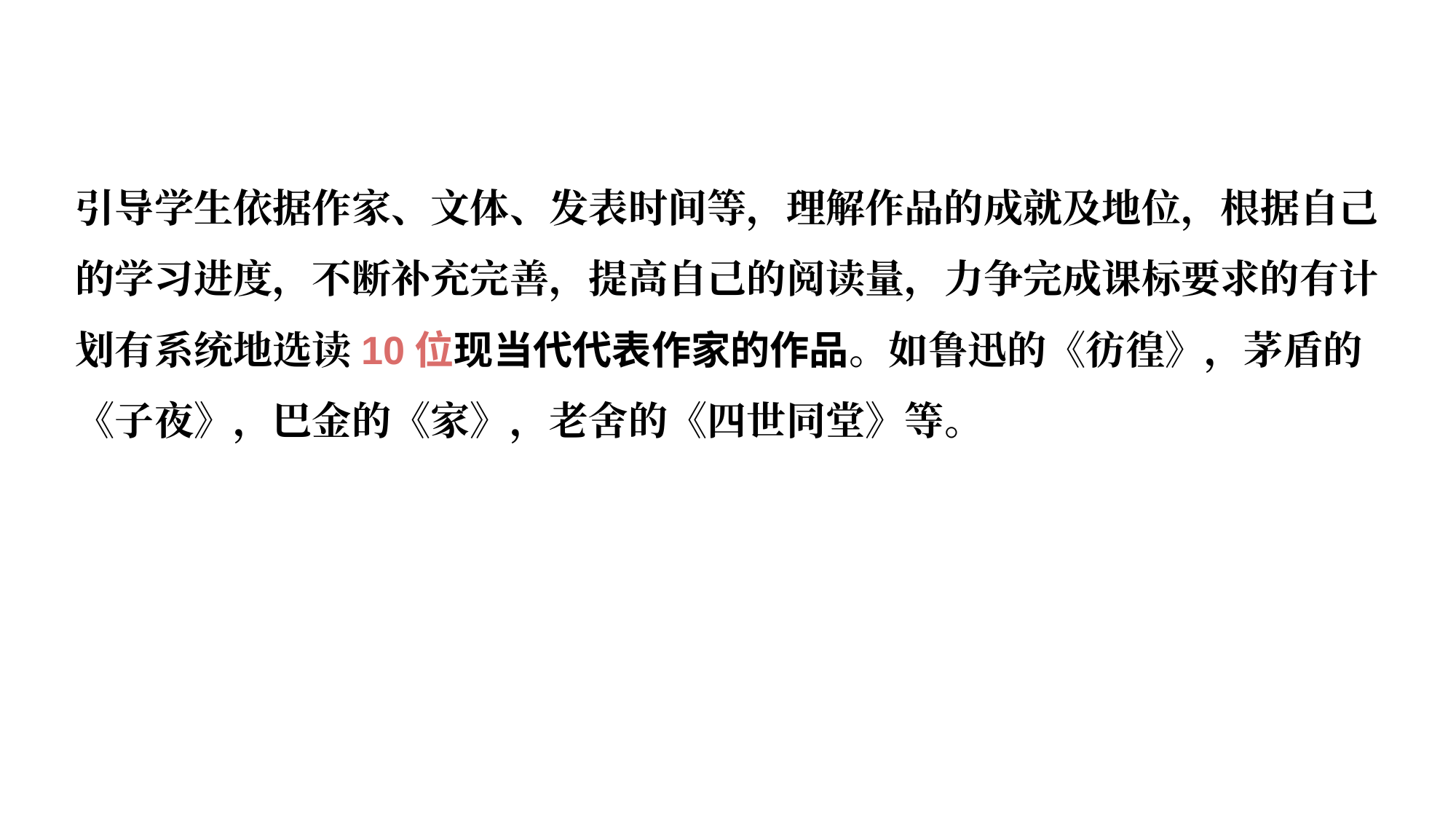

引导学生依据作家、文体、发表时间等，理解作品的成就及地位，根据自己的学习进度，不断补充完善，提高自己的阅读量，力争完成课标要求的有计划有系统地选读10位现当代代表作家的作品。如鲁迅的《彷徨》，茅盾的《子夜》，巴金的《家》，老舍的《四世同堂》等。